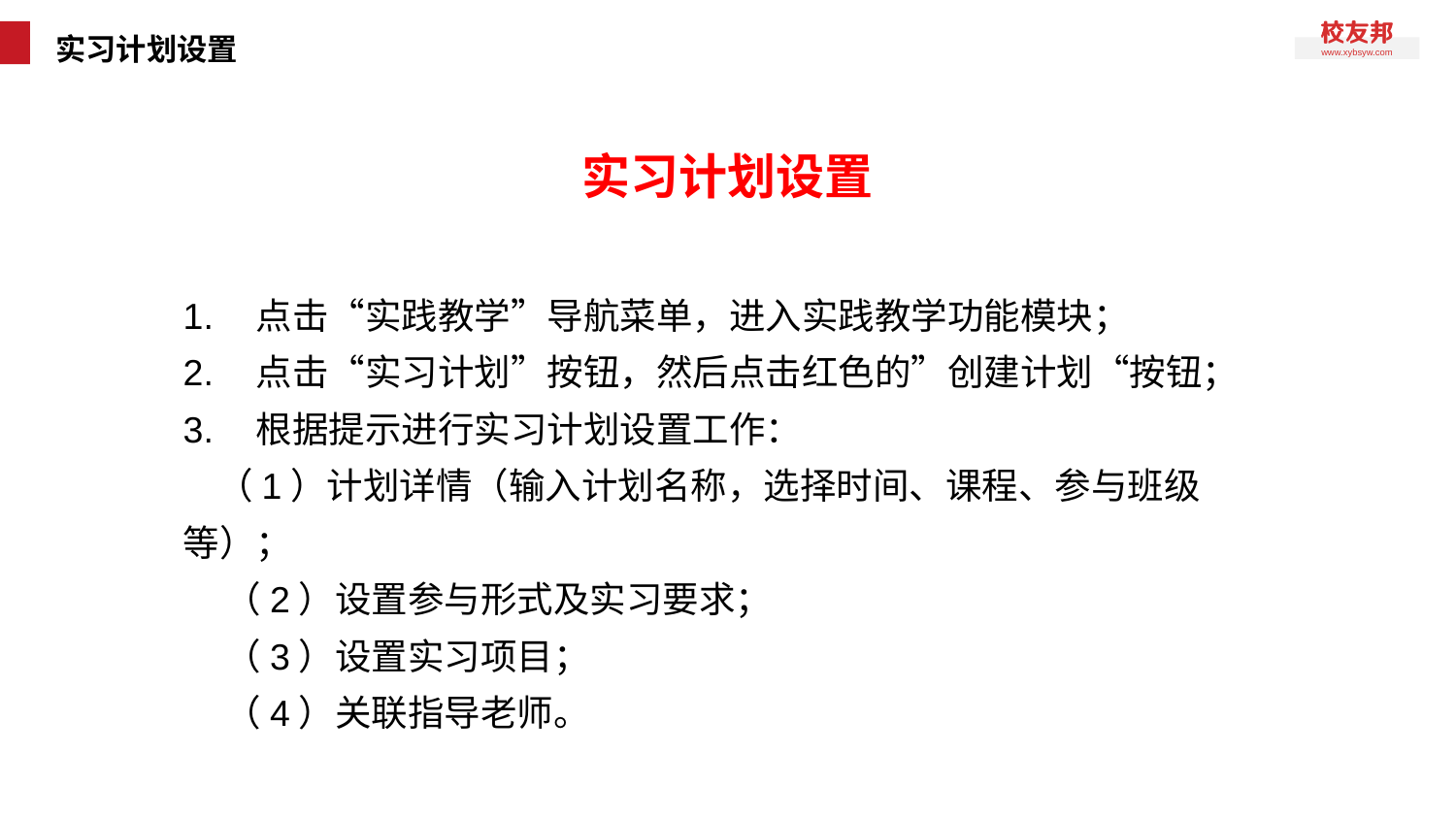

# 实习计划设置
实习计划设置

点击“实践教学”导航菜单，进入实践教学功能模块；
点击“实习计划”按钮，然后点击红色的”创建计划“按钮；
根据提示进行实习计划设置工作：
   （1）计划详情（输入计划名称，选择时间、课程、参与班级等）；
    （2）设置参与形式及实习要求；
    （3）设置实习项目；
    （4）关联指导老师。